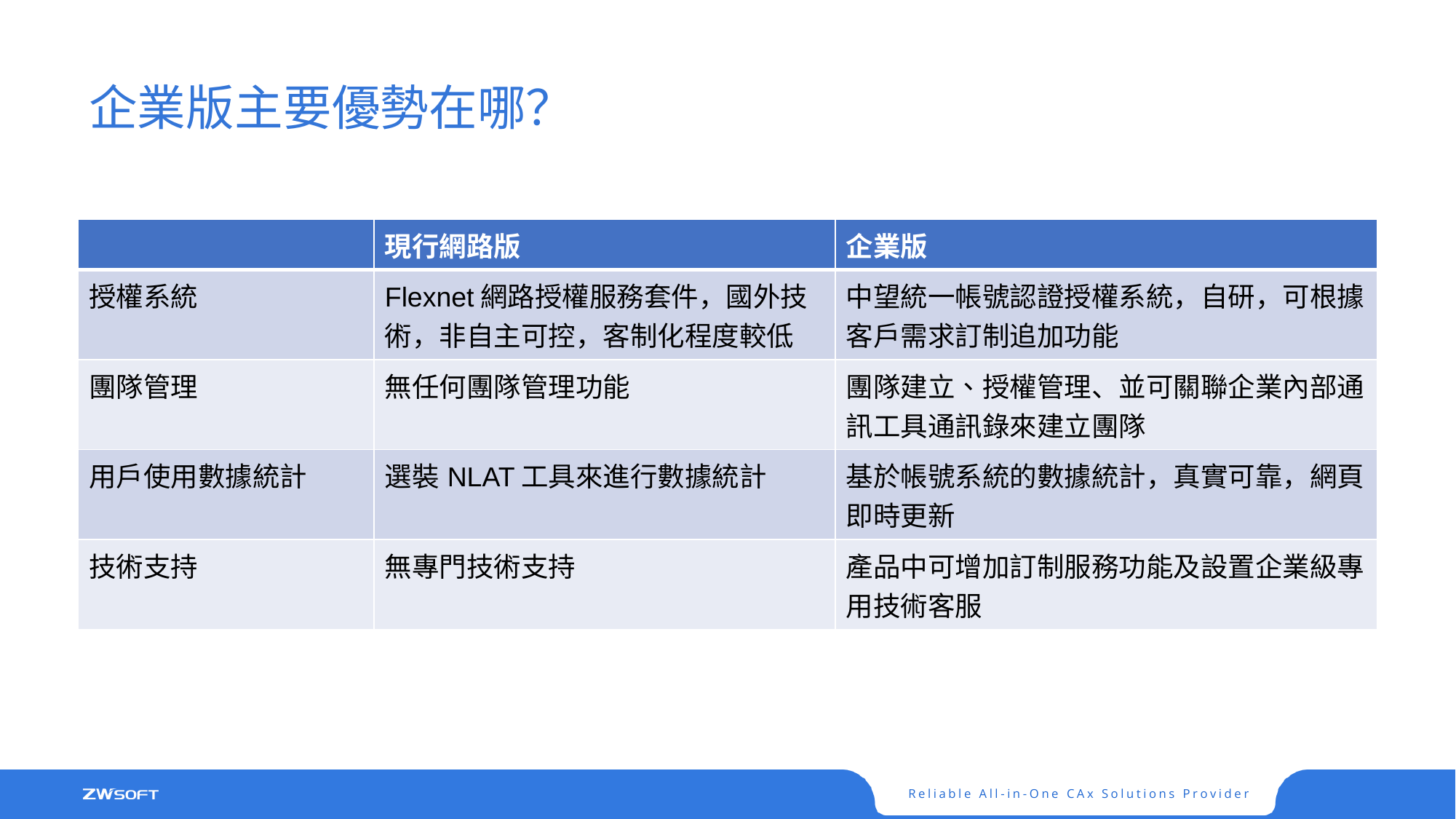

企業版主要優勢在哪？
|  | 現行網路版 | 企業版 |
| --- | --- | --- |
| 授權系統 | Flexnet網路授權服務套件，國外技術，非自主可控，客制化程度較低 | 中望統一帳號認證授權系統，自研，可根據客戶需求訂制追加功能 |
| 團隊管理 | 無任何團隊管理功能 | 團隊建立、授權管理、並可關聯企業內部通訊工具通訊錄來建立團隊 |
| 用戶使用數據統計 | 選裝NLAT工具來進行數據統計 | 基於帳號系統的數據統計，真實可靠，網頁即時更新 |
| 技術支持 | 無專門技術支持 | 產品中可增加訂制服務功能及設置企業級專用技術客服 |